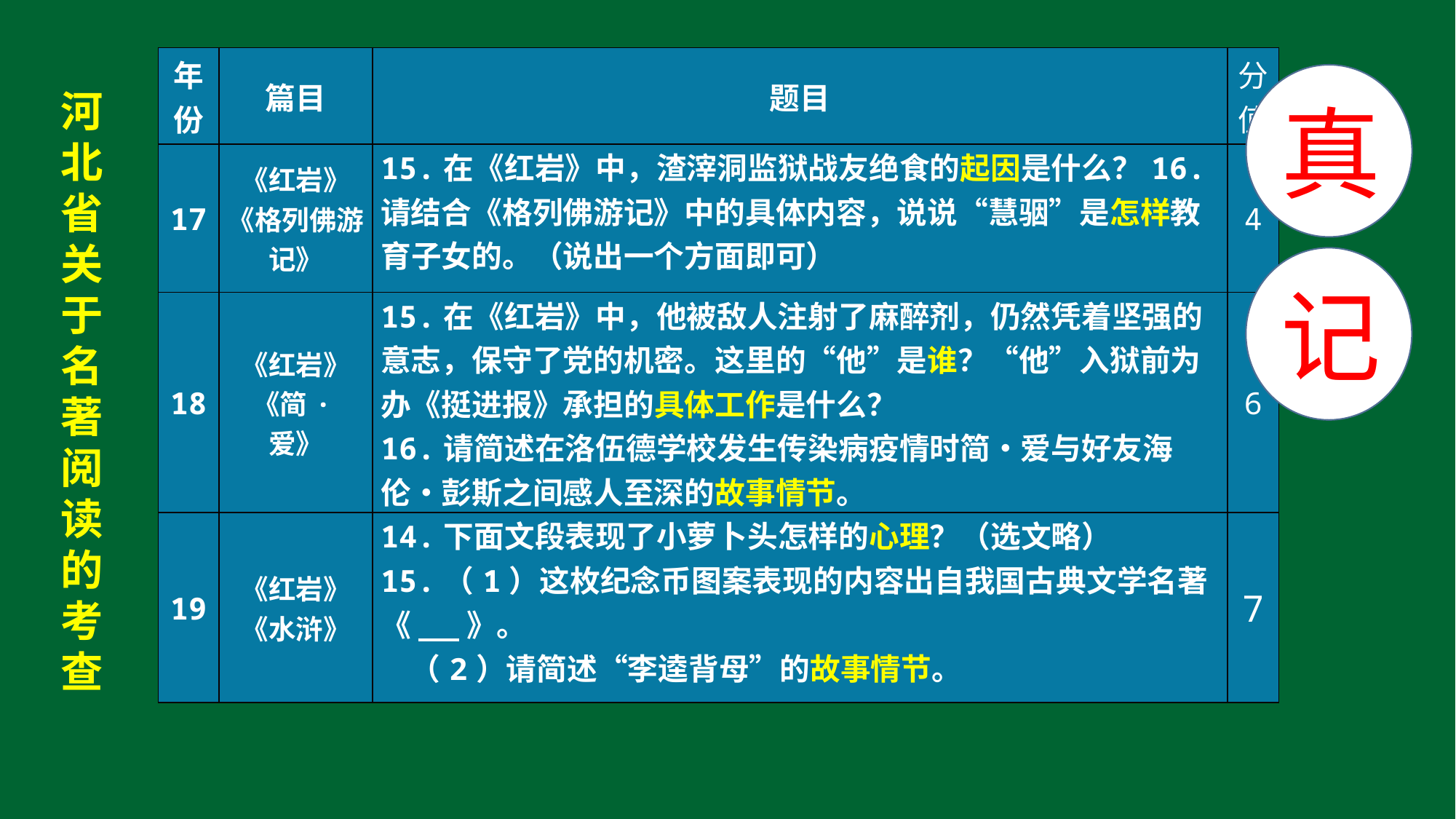

| 年份 | 篇目 | 题目 | 分值 |
| --- | --- | --- | --- |
| 17 | 《红岩》《格列佛游记》 | 15.在《红岩》中，渣滓洞监狱战友绝食的起因是什么？16.请结合《格列佛游记》中的具体内容，说说“慧骃”是怎样教育子女的。（说出一个方面即可） | 4 |
| 18 | 《红岩》 《简·爱》 | 15.在《红岩》中，他被敌人注射了麻醉剂，仍然凭着坚强的意志，保守了党的机密。这里的“他”是谁？“他”入狱前为办《挺进报》承担的具体工作是什么？ 16.请简述在洛伍德学校发生传染病疫情时简•爱与好友海伦•彭斯之间感人至深的故事情节。 | 6 |
| 19 | 《红岩》《水浒》 | 14.下面文段表现了小萝卜头怎样的心理？（选文略） 15.（1）这枚纪念币图案表现的内容出自我国古典文学名著《 》。 （2）请简述“李逵背母”的故事情节。 | 7 |
河北省关于名著阅读的考查
真
记